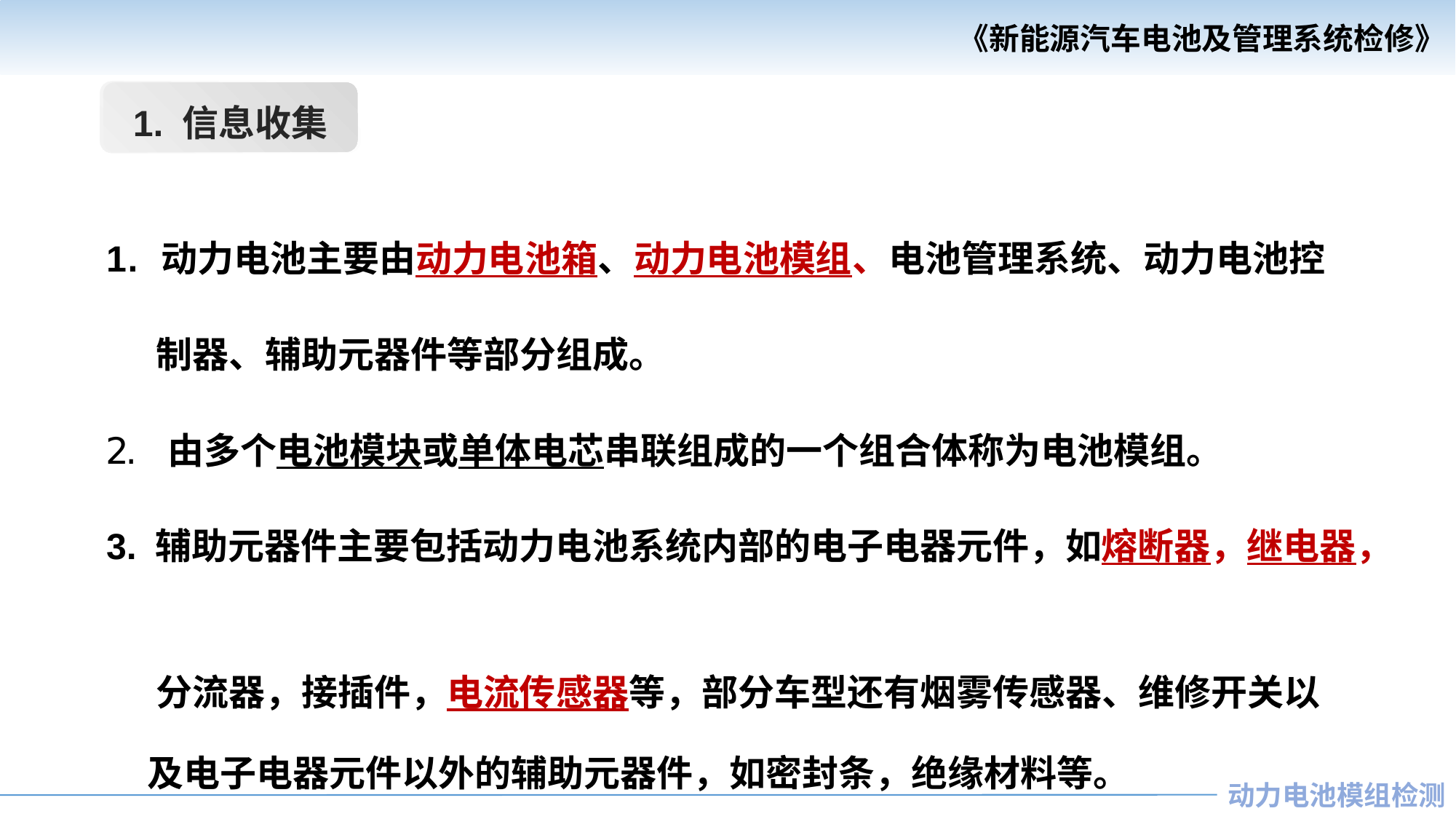

1. 信息收集
动力电池主要由动力电池箱、动力电池模组、电池管理系统、动力电池控
     制器、辅助元器件等部分组成。
2.  由多个电池模块或单体电芯串联组成的一个组合体称为电池模组。
3. 辅助元器件主要包括动力电池系统内部的电子电器元件，如熔断器，继电器，
     分流器，接插件，电流传感器等，部分车型还有烟雾传感器、维修开关以
    及电子电器元件以外的辅助元器件，如密封条，绝缘材料等。